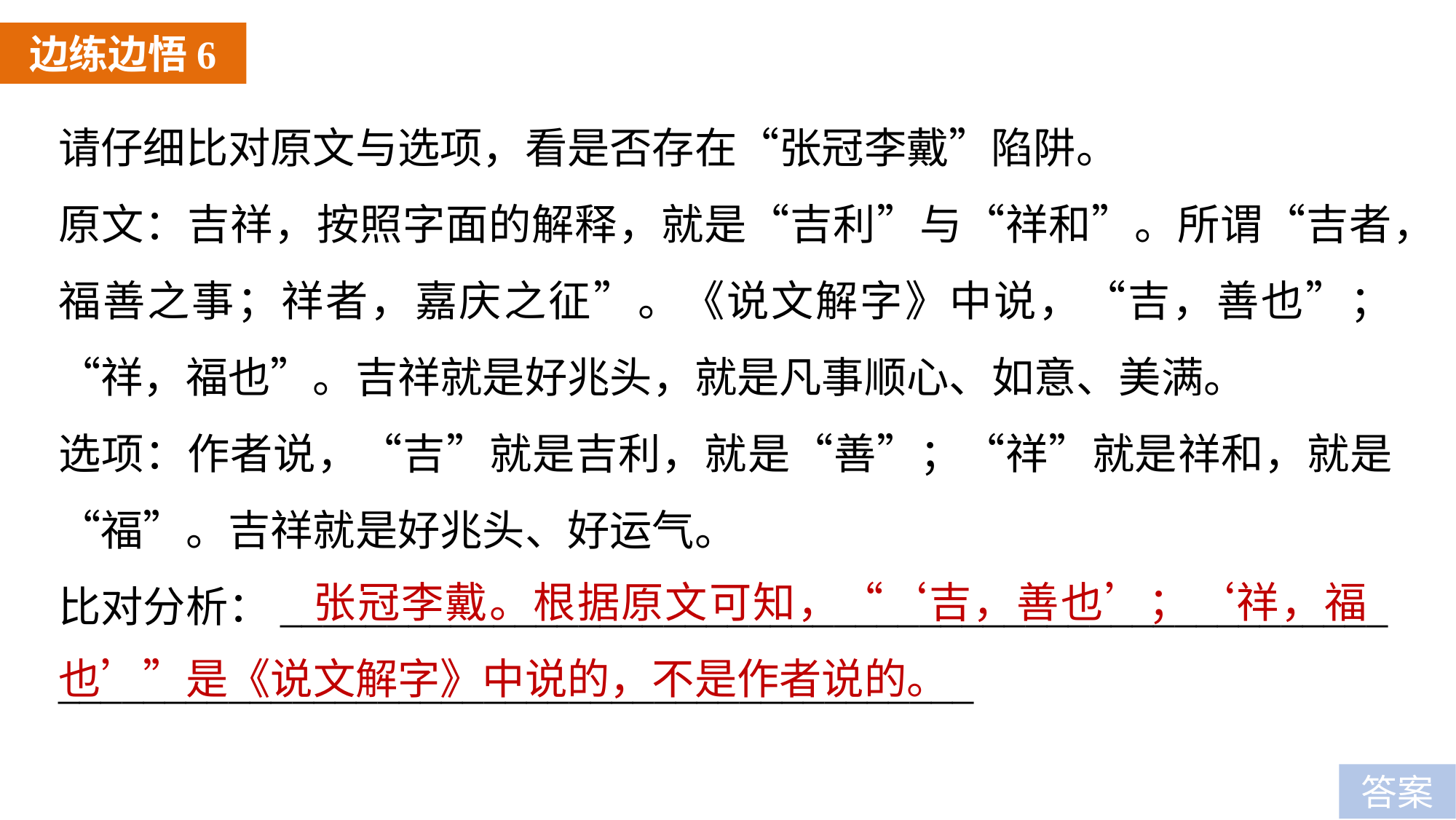

边练边悟6
请仔细比对原文与选项，看是否存在“张冠李戴”陷阱。
原文：吉祥，按照字面的解释，就是“吉利”与“祥和”。所谓“吉者，福善之事；祥者，嘉庆之征”。《说文解字》中说，“吉，善也”；“祥，福也”。吉祥就是好兆头，就是凡事顺心、如意、美满。
选项：作者说，“吉”就是吉利，就是“善”；“祥”就是祥和，就是“福”。吉祥就是好兆头、好运气。
比对分析：____________________________________________________
___________________________________________
                      张冠李戴。根据原文可知，“‘吉，善也’；‘祥，福也’”是《说文解字》中说的，不是作者说的。
答案